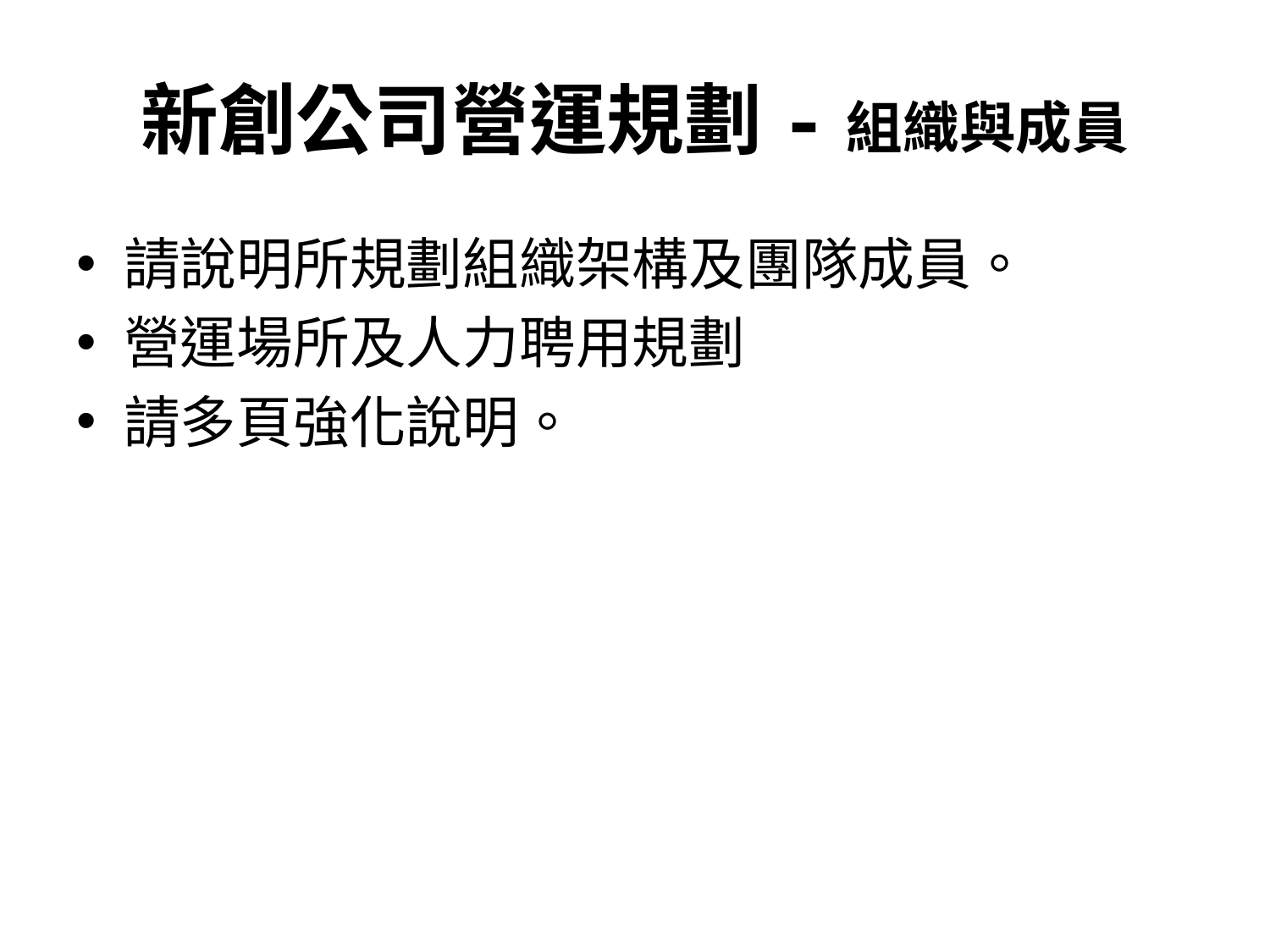

# 新創公司營運規劃-組織與成員
請說明所規劃組織架構及團隊成員。
營運場所及人力聘用規劃
請多頁強化說明。